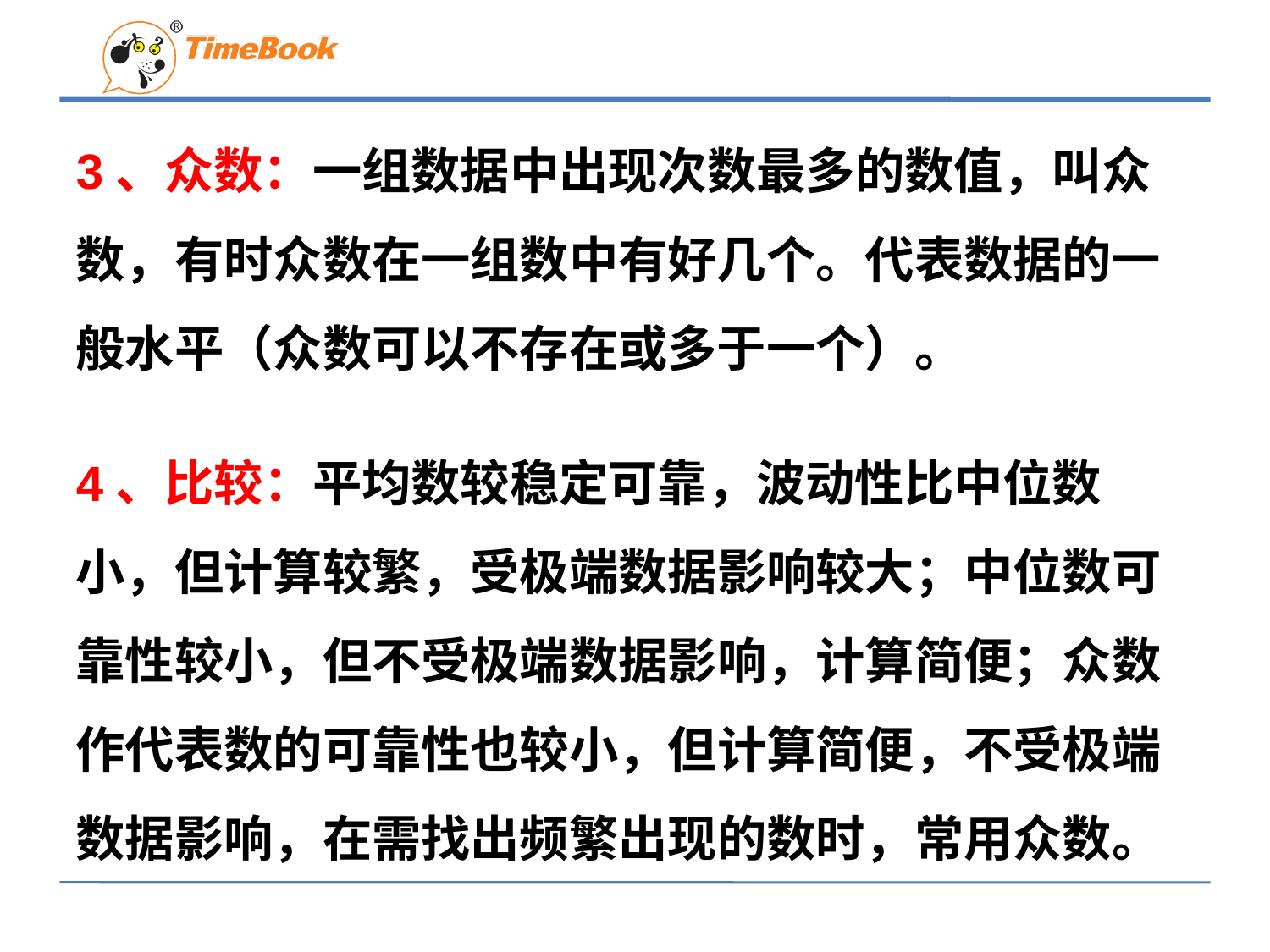

3、众数：一组数据中出现次数最多的数值，叫众数，有时众数在一组数中有好几个。代表数据的一般水平（众数可以不存在或多于一个）。
4、比较：平均数较稳定可靠，波动性比中位数小，但计算较繁，受极端数据影响较大；中位数可靠性较小，但不受极端数据影响，计算简便；众数作代表数的可靠性也较小，但计算简便，不受极端数据影响，在需找出频繁出现的数时，常用众数。